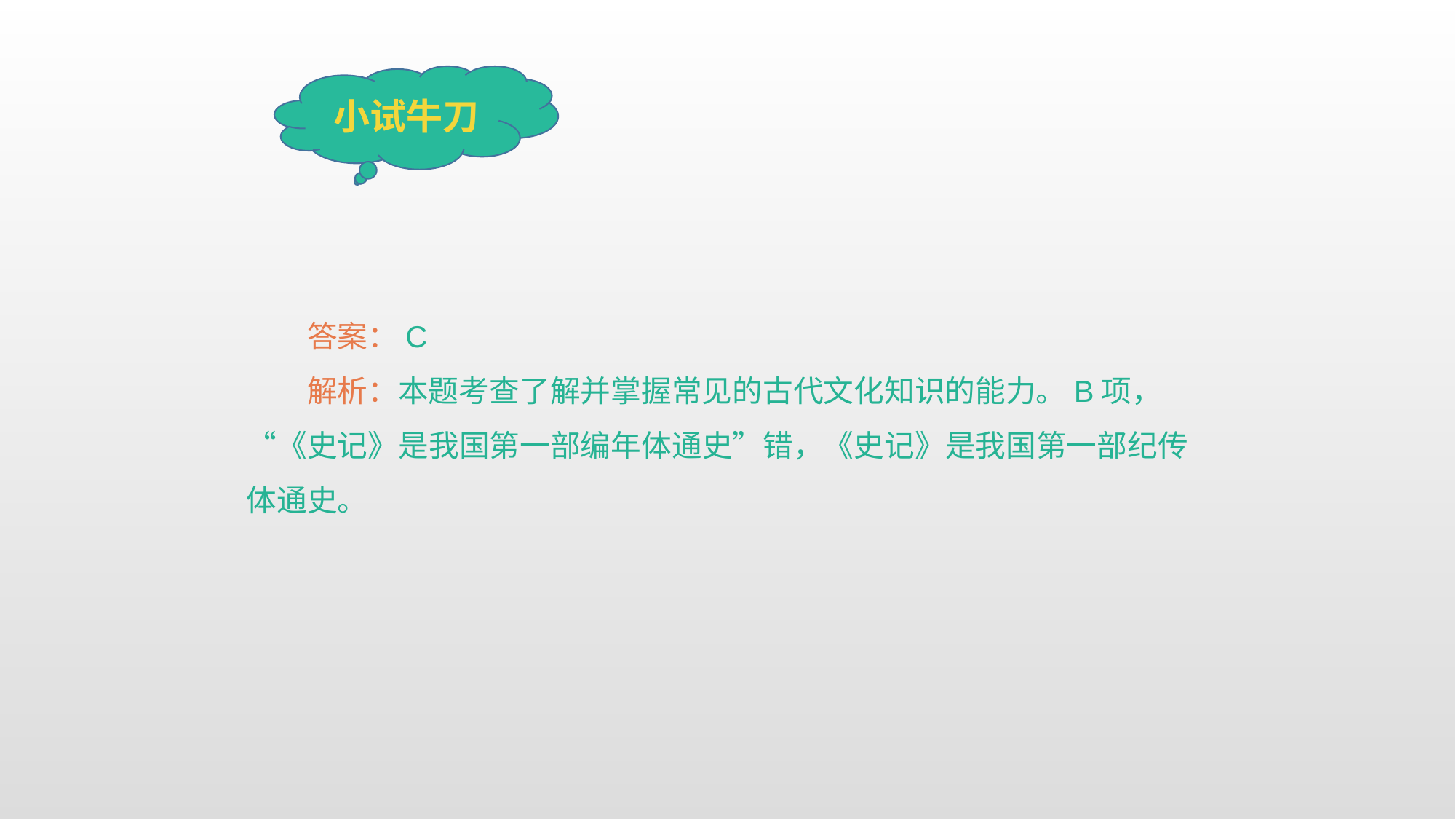

小试牛刀
答案：C
解析：本题考查了解并掌握常见的古代文化知识的能力。B项，“《史记》是我国第一部编年体通史”错，《史记》是我国第一部纪传体通史。